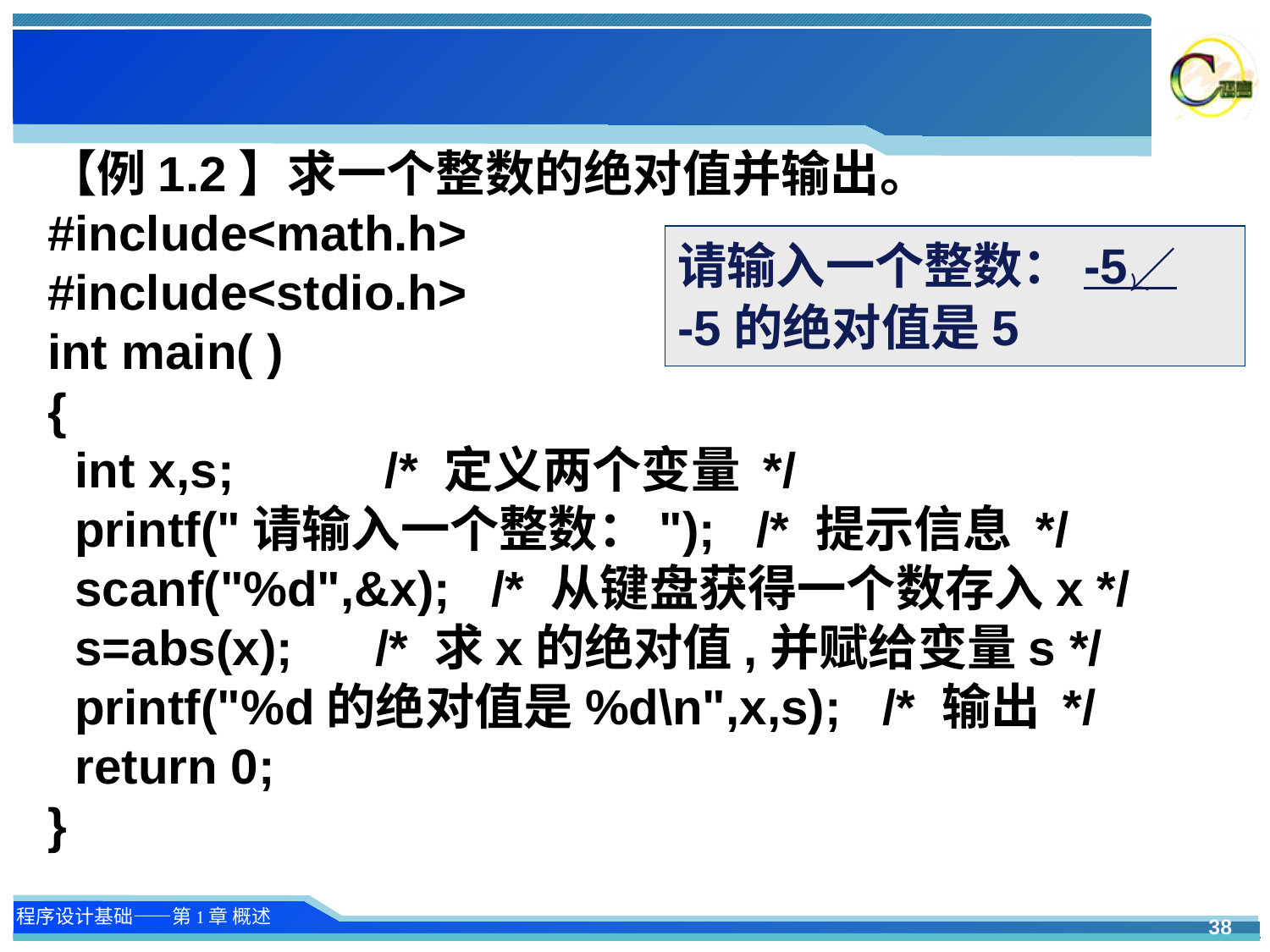

#
【例1.2】求一个整数的绝对值并输出。
#include<math.h>
#include<stdio.h>
int main( )
{
  int x,s;           /* 定义两个变量 */
  printf("请输入一个整数：");   /* 提示信息 */
  scanf("%d",&x);   /* 从键盘获得一个数存入x */
  s=abs(x);      /* 求x的绝对值,并赋给变量s */
  printf("%d的绝对值是%d\n",x,s);   /* 输出 */
  return 0;
}
请输入一个整数：-5↙
-5的绝对值是5
38